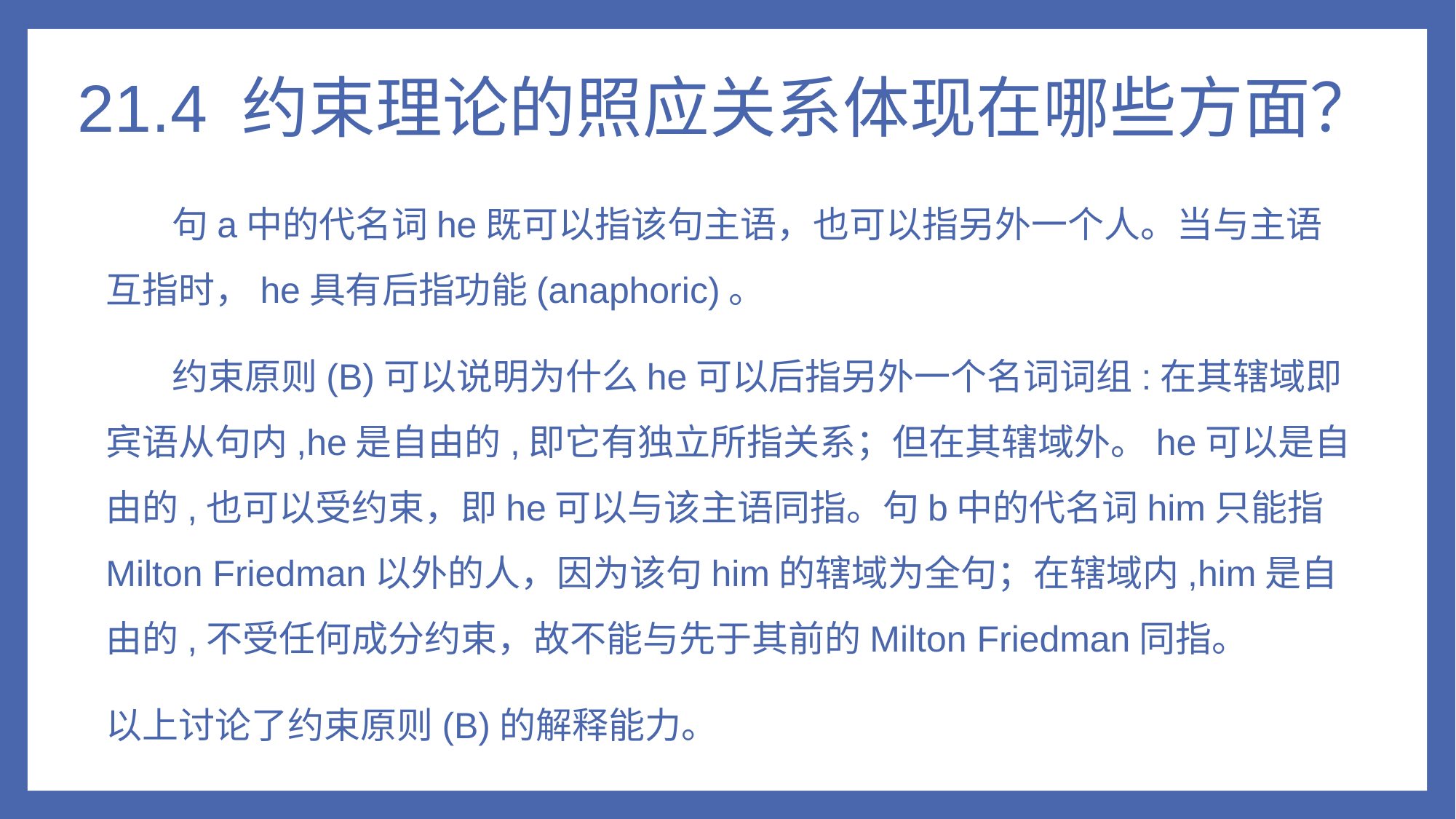

# 21.4 约束理论的照应关系体现在哪些方面？
       句a中的代名词he既可以指该句主语，也可以指另外一个人。当与主语互指时，he具有后指功能(anaphoric)。
       约束原则(B)可以说明为什么he可以后指另外一个名词词组:在其辖域即宾语从句内,he是自由的,即它有独立所指关系；但在其辖域外。he可以是自由的,也可以受约束，即he可以与该主语同指。句b中的代名词him只能指Milton Friedman以外的人，因为该句him的辖域为全句；在辖域内,him是自由的,不受任何成分约束，故不能与先于其前的Milton Friedman同指。
以上讨论了约束原则(B)的解释能力。